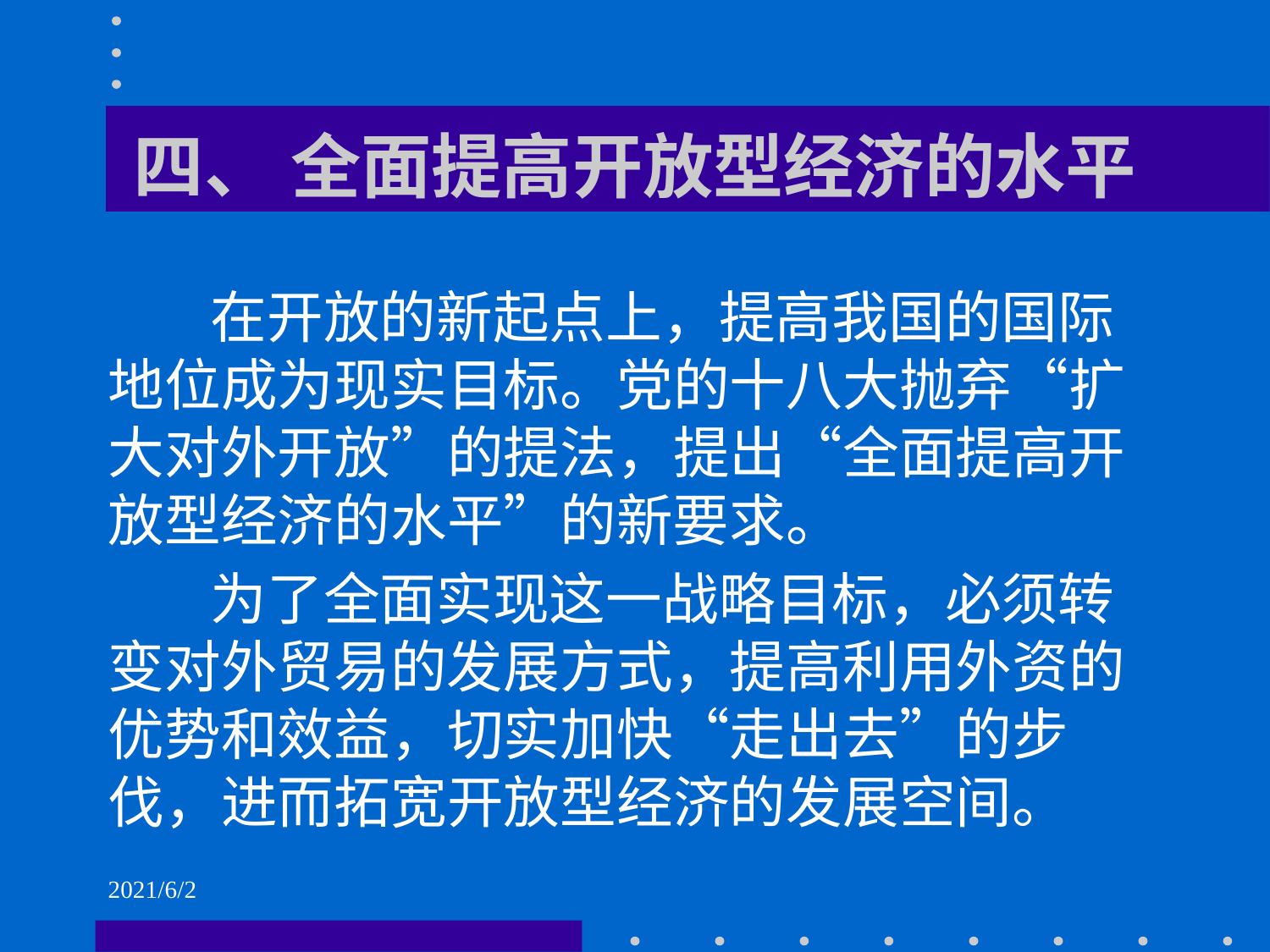

# 四、 全面提高开放型经济的水平
       在开放的新起点上，提高我国的国际地位成为现实目标。党的十八大抛弃“扩大对外开放”的提法，提出“全面提高开放型经济的水平”的新要求。
       为了全面实现这一战略目标，必须转变对外贸易的发展方式，提高利用外资的优势和效益，切实加快“走出去”的步伐，进而拓宽开放型经济的发展空间。

2021/6/2